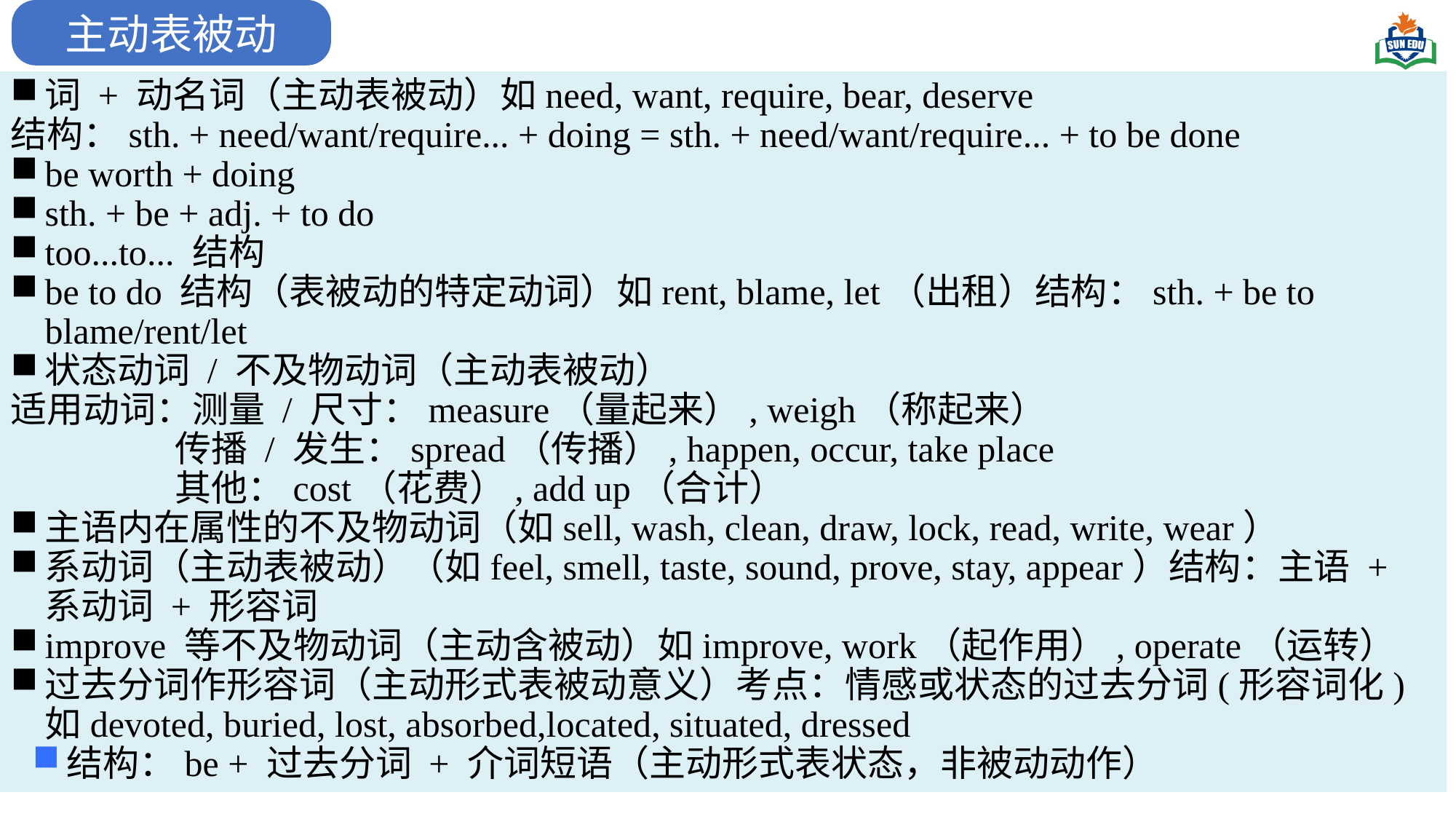

主动表被动
词 + 动名词（主动表被动）如need, want, require, bear, deserve
结构：sth. + need/want/require... + doing = sth. + need/want/require... + to be done
be worth + doing
sth. + be + adj. + to do
too...to... 结构
be to do 结构（表被动的特定动词）如rent, blame, let（出租）结构：sth. + be to blame/rent/let
状态动词 / 不及物动词（主动表被动）
适用动词：测量 / 尺寸：measure（量起来）, weigh（称起来）
                   传播 / 发生：spread（传播）, happen, occur, take place
                   其他：cost（花费）, add up（合计）
主语内在属性的不及物动词（如sell, wash, clean, draw, lock, read, write, wear）
系动词（主动表被动）（如feel, smell, taste, sound, prove, stay, appear）结构：主语 + 系动词 + 形容词
improve 等不及物动词（主动含被动）如improve, work（起作用）, operate（运转）
过去分词作形容词（主动形式表被动意义）考点：情感或状态的过去分词(形容词化) 如devoted, buried, lost, absorbed,located, situated, dressed
结构：be + 过去分词 + 介词短语（主动形式表状态，非被动动作）